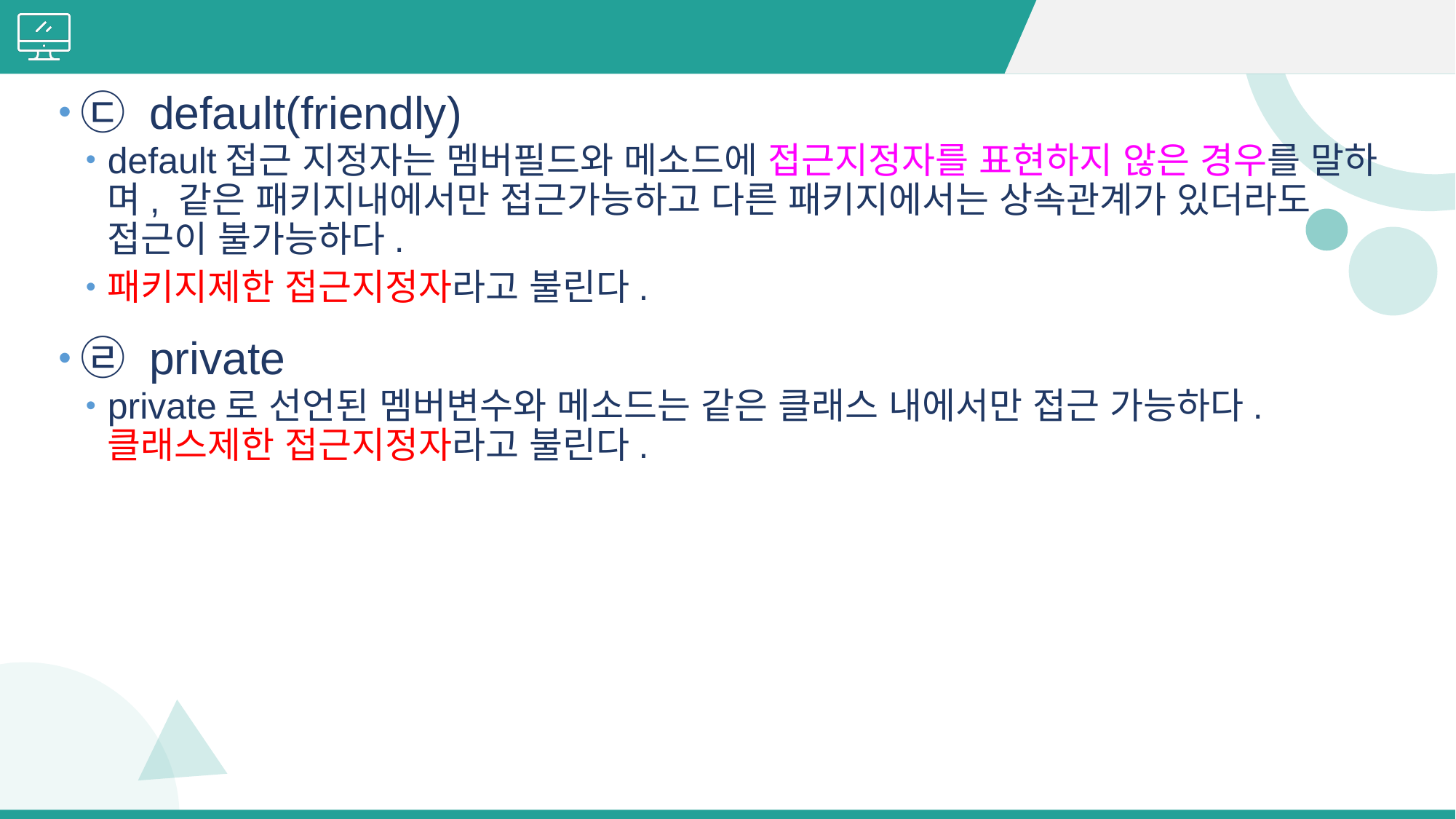

#
㉢ default(friendly)
default접근 지정자는 멤버필드와 메소드에 접근지정자를 표현하지 않은 경우를 말하며, 같은 패키지내에서만 접근가능하고 다른 패키지에서는 상속관계가 있더라도 접근이 불가능하다.
패키지제한 접근지정자라고 불린다.
㉣ private
private로 선언된 멤버변수와 메소드는 같은 클래스 내에서만 접근 가능하다. 클래스제한 접근지정자라고 불린다.